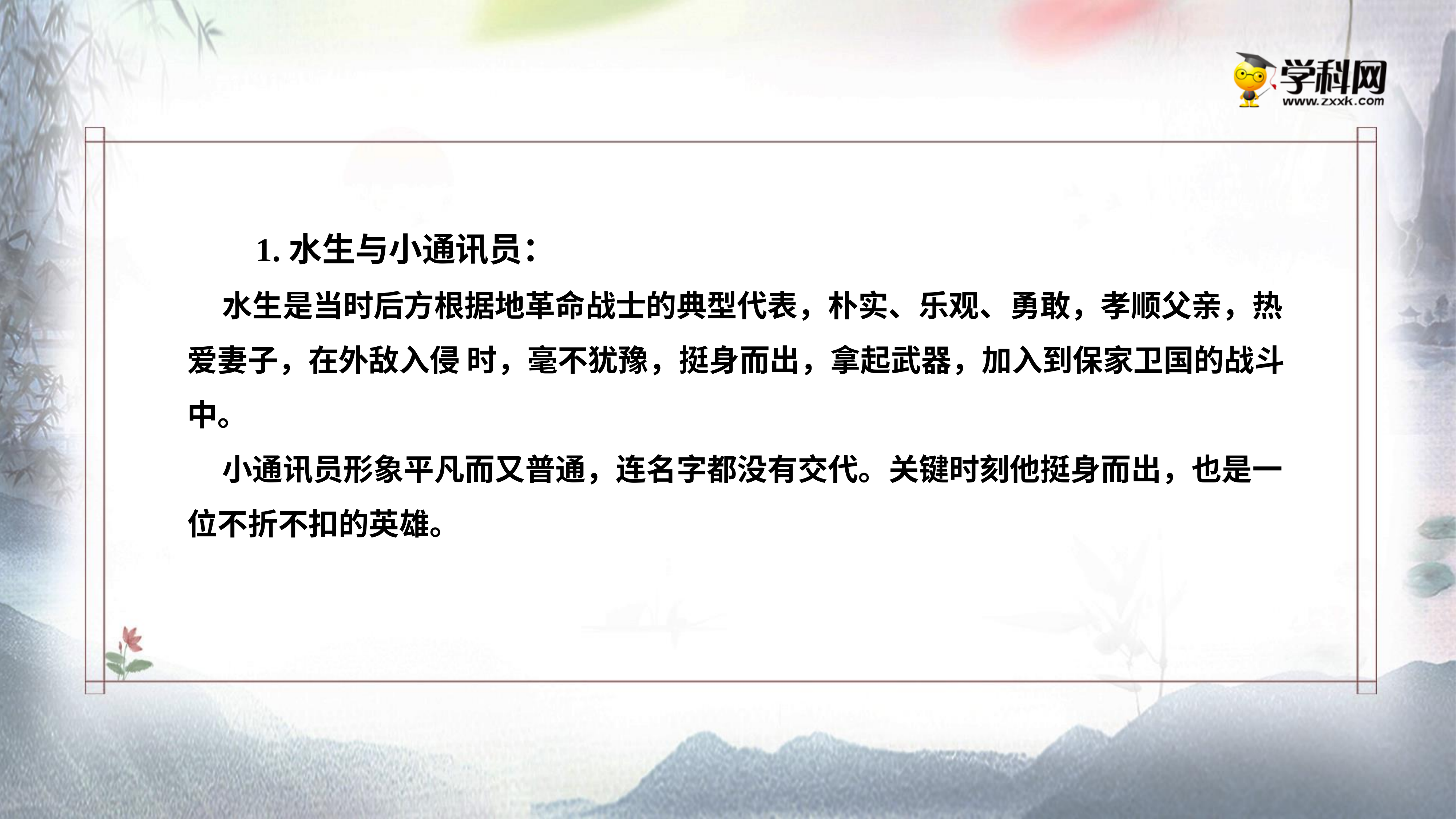

1.水生与小通讯员：
    水生是当时后方根据地革命战士的典型代表，朴实、乐观、勇敢，孝顺父亲，热爱妻子，在外敌入侵 时，毫不犹豫，挺身而出，拿起武器，加入到保家卫国的战斗中。
    小通讯员形象平凡而又普通，连名字都没有交代。关键时刻他挺身而出，也是一位不折不扣的英雄。